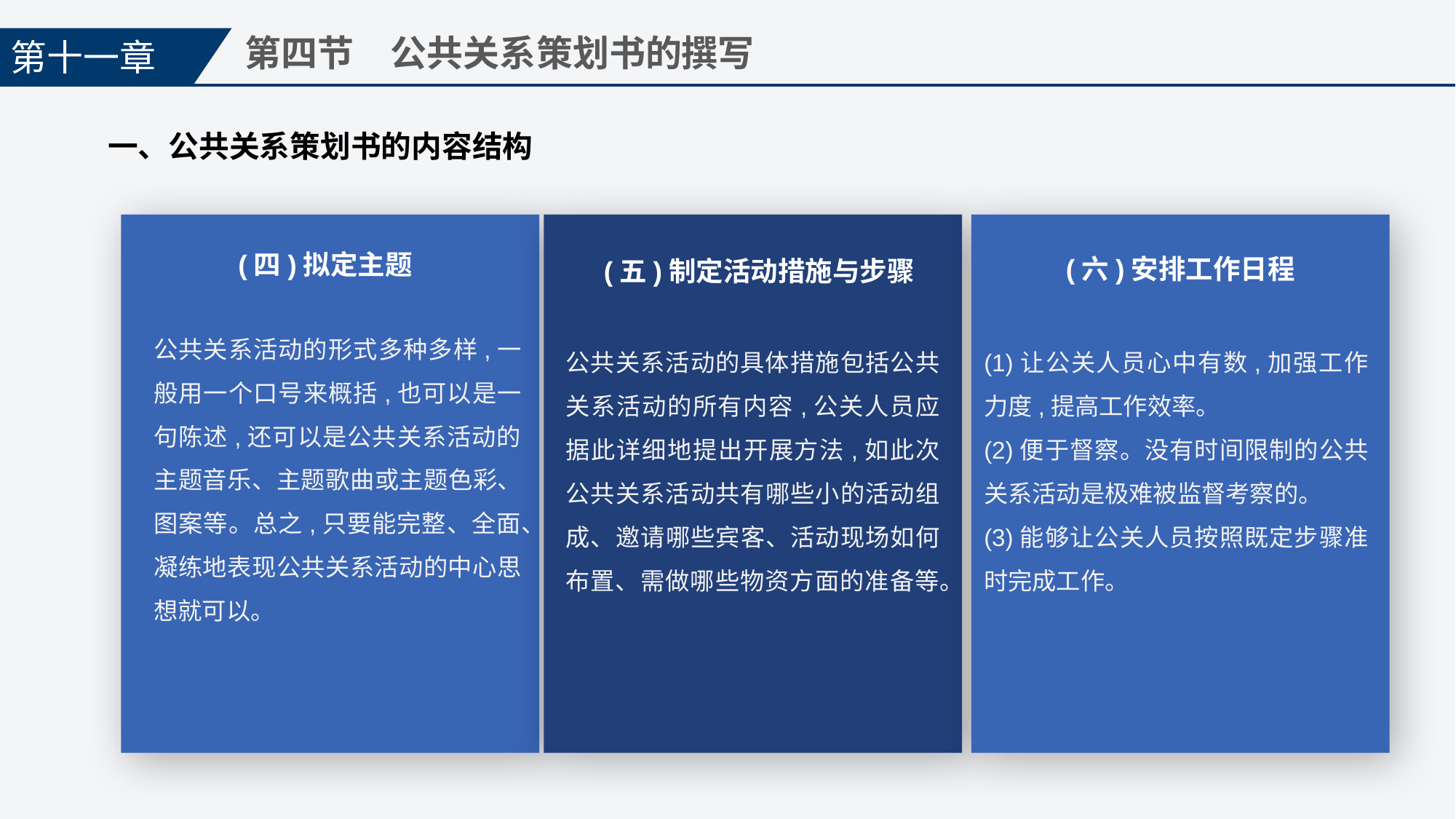

第十一章
第四节　公共关系策划书的撰写
一、公共关系策划书的内容结构

(四)拟定主题
(六)安排工作日程
(五)制定活动措施与步骤
公共关系活动的形式多种多样,一般用一个口号来概括,也可以是一句陈述,还可以是公共关系活动的主题音乐、主题歌曲或主题色彩、图案等。总之,只要能完整、全面、凝练地表现公共关系活动的中心思想就可以。
公共关系活动的具体措施包括公共关系活动的所有内容,公关人员应据此详细地提出开展方法,如此次公共关系活动共有哪些小的活动组成、邀请哪些宾客、活动现场如何布置、需做哪些物资方面的准备等。
(1)让公关人员心中有数,加强工作力度,提高工作效率。
(2)便于督察。没有时间限制的公共关系活动是极难被监督考察的。
(3)能够让公关人员按照既定步骤准时完成工作。